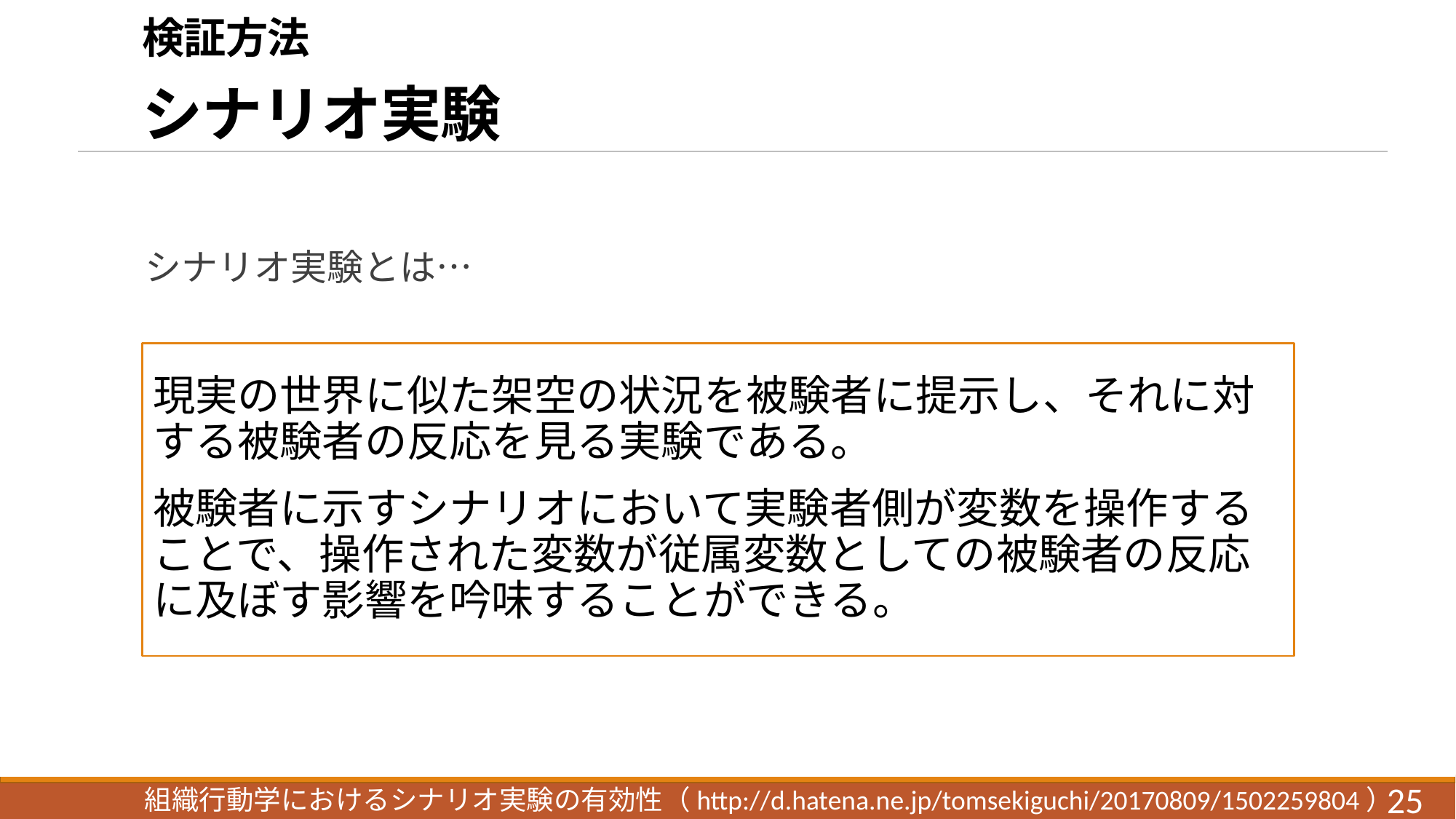

# 検証方法 　 シナリオ実験
シナリオ実験とは…
現実の世界に似た架空の状況を被験者に提示し、それに対する被験者の反応を見る実験である。
被験者に示すシナリオにおいて実験者側が変数を操作することで、操作された変数が従属変数としての被験者の反応に及ぼす影響を吟味することができる。
組織行動学におけるシナリオ実験の有効性（http://d.hatena.ne.jp/tomsekiguchi/20170809/1502259804）

25